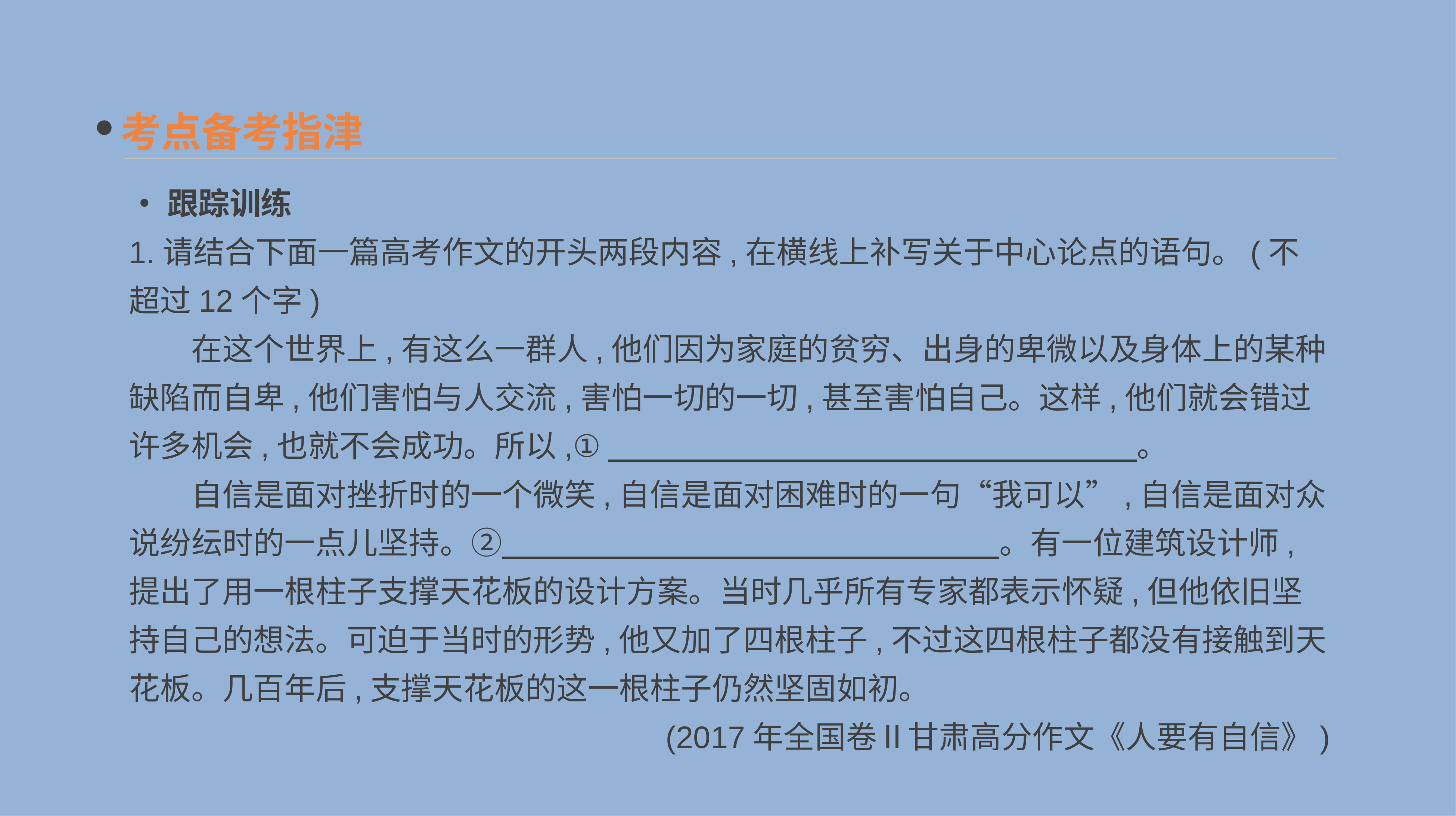

考点备考指津

•跟踪训练
1.请结合下面一篇高考作文的开头两段内容,在横线上补写关于中心论点的语句。(不超过12个字)
　　在这个世界上,有这么一群人,他们因为家庭的贫穷、出身的卑微以及身体上的某种缺陷而自卑,他们害怕与人交流,害怕一切的一切,甚至害怕自己。这样,他们就会错过许多机会,也就不会成功。所以,①　　　　　　　　　　　　　　　　　。
　　自信是面对挫折时的一个微笑,自信是面对困难时的一句“我可以”,自信是面对众说纷纭时的一点儿坚持。②　　　　　　　　　　　　　　　　。有一位建筑设计师,提出了用一根柱子支撑天花板的设计方案。当时几乎所有专家都表示怀疑,但他依旧坚持自己的想法。可迫于当时的形势,他又加了四根柱子,不过这四根柱子都没有接触到天花板。几百年后,支撑天花板的这一根柱子仍然坚固如初。
(2017年全国卷Ⅱ甘肃高分作文《人要有自信》)